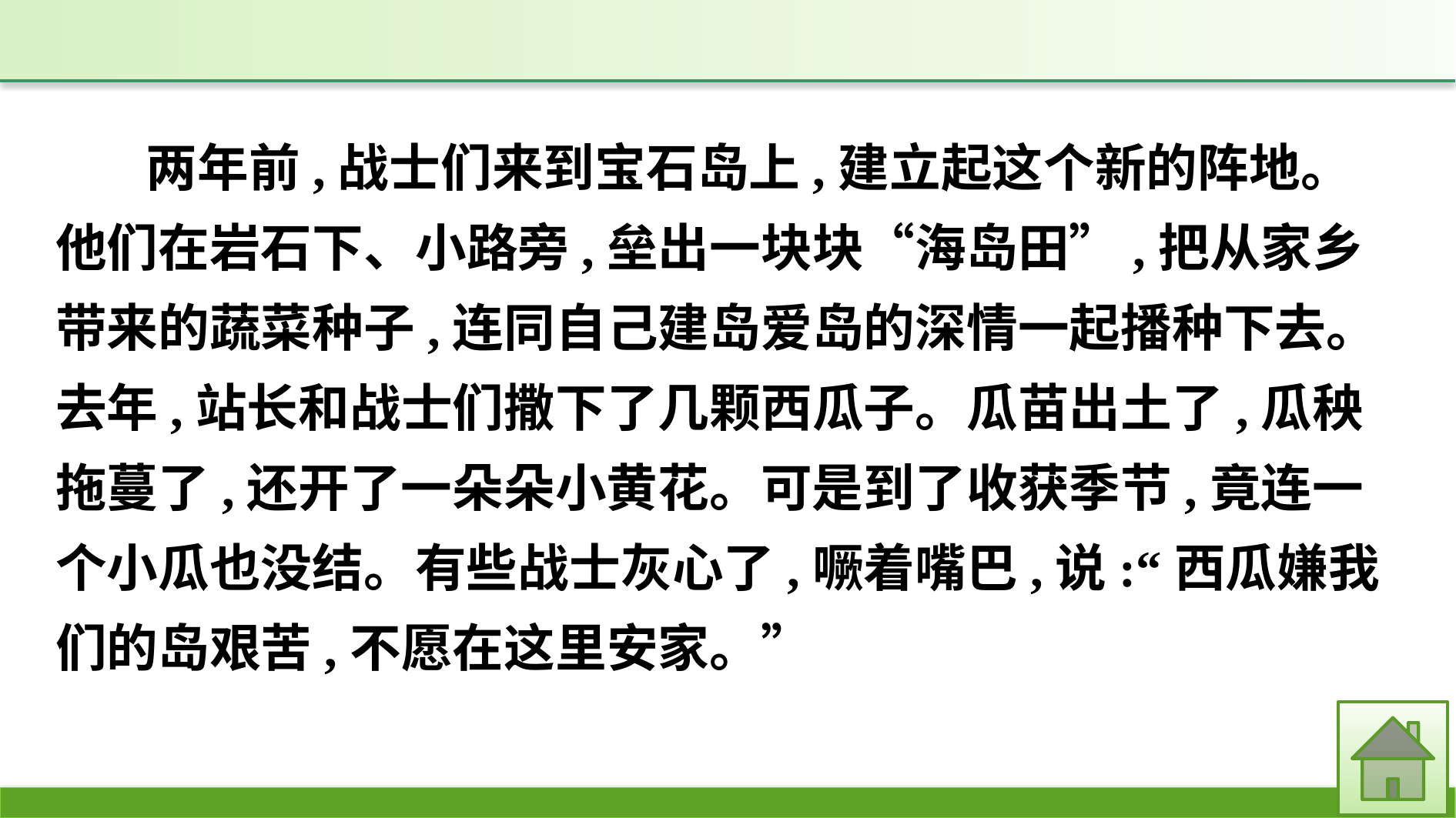

两年前,战士们来到宝石岛上,建立起这个新的阵地。他们在岩石下、小路旁,垒出一块块“海岛田”,把从家乡带来的蔬菜种子,连同自己建岛爱岛的深情一起播种下去。去年,站长和战士们撒下了几颗西瓜子。瓜苗出土了,瓜秧拖蔓了,还开了一朵朵小黄花。可是到了收获季节,竟连一个小瓜也没结。有些战士灰心了,噘着嘴巴,说:“西瓜嫌我们的岛艰苦,不愿在这里安家。”